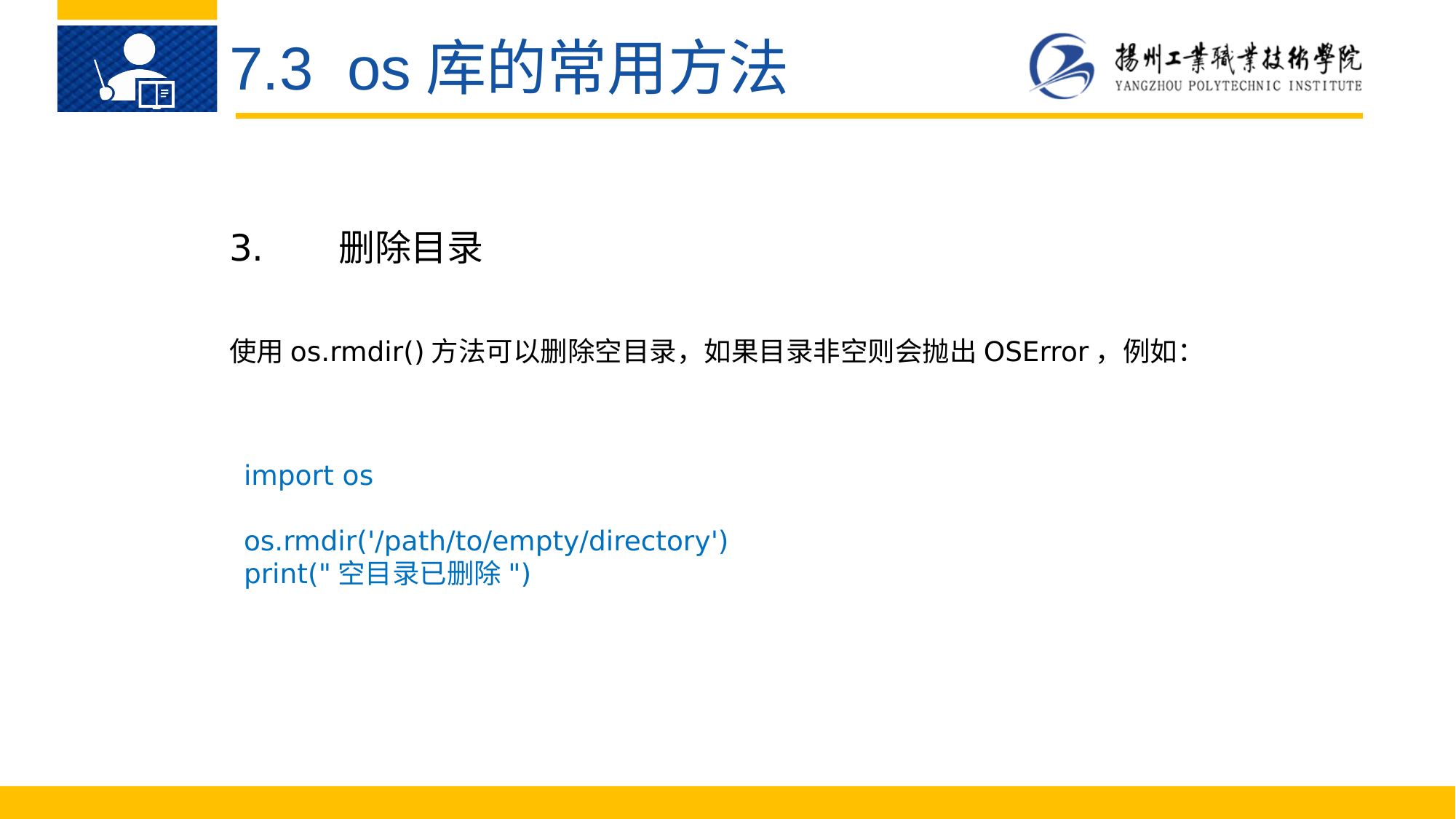

7.3  os库的常用方法
3.	删除目录
使用os.rmdir()方法可以删除空目录，如果目录非空则会抛出OSError，例如：
import os

os.rmdir('/path/to/empty/directory')
print("空目录已删除")